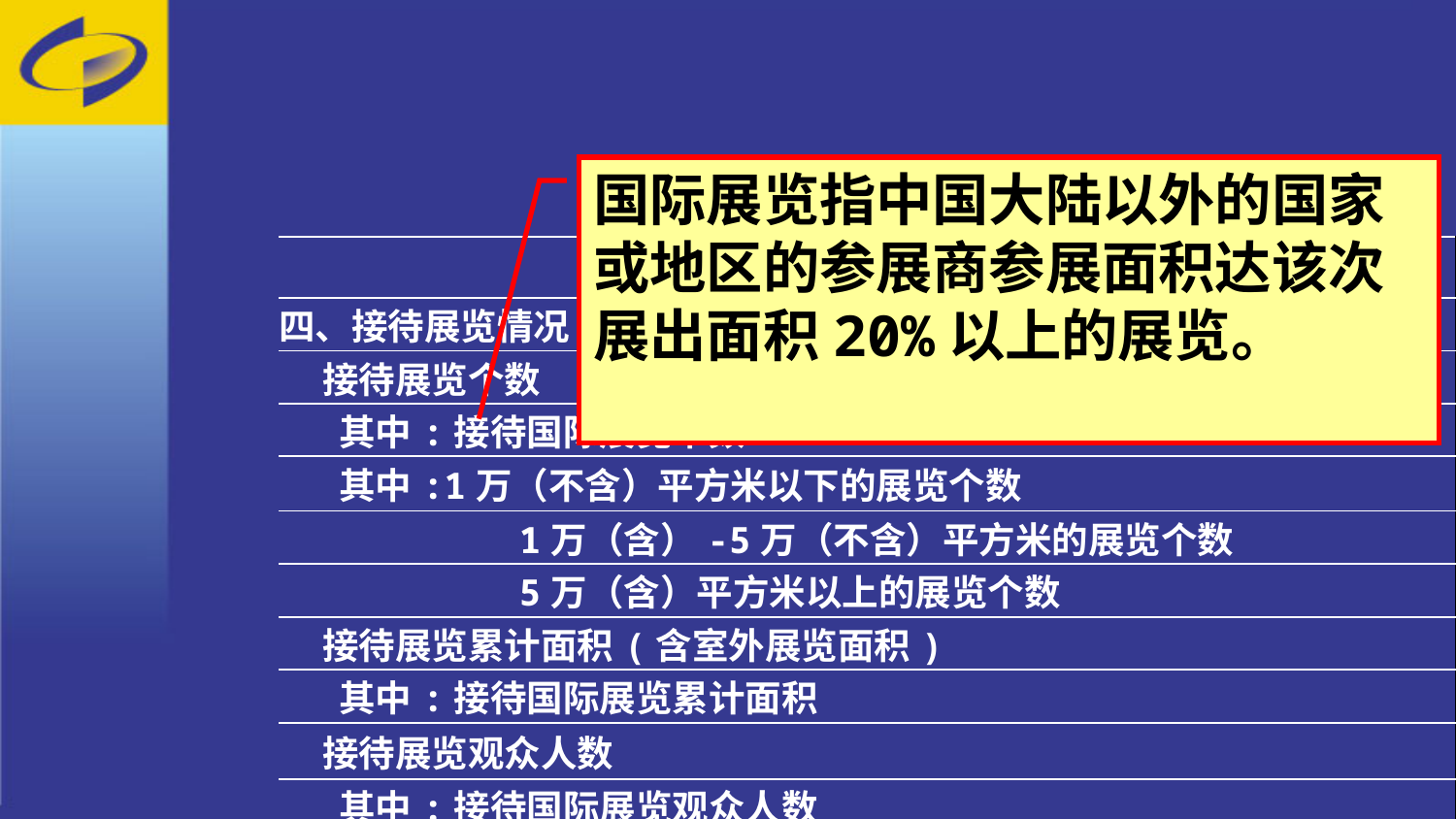

国际展览指中国大陆以外的国家或地区的参展商参展面积达该次展出面积20%以上的展览。

| 指 标 名 称 |
| --- |
| 四、接待展览情况 |
| 接待展览个数 |
| 其中:接待国际展览个数 |
| 其中:1万（不含）平方米以下的展览个数 |
| 1万（含）-5万（不含）平方米的展览个数 |
| 5万（含）平方米以上的展览个数 |
| 接待展览累计面积(含室外展览面积) |
| 其中:接待国际展览累计面积 |
| 接待展览观众人数 |
| 其中:接待国际展览观众人数 |